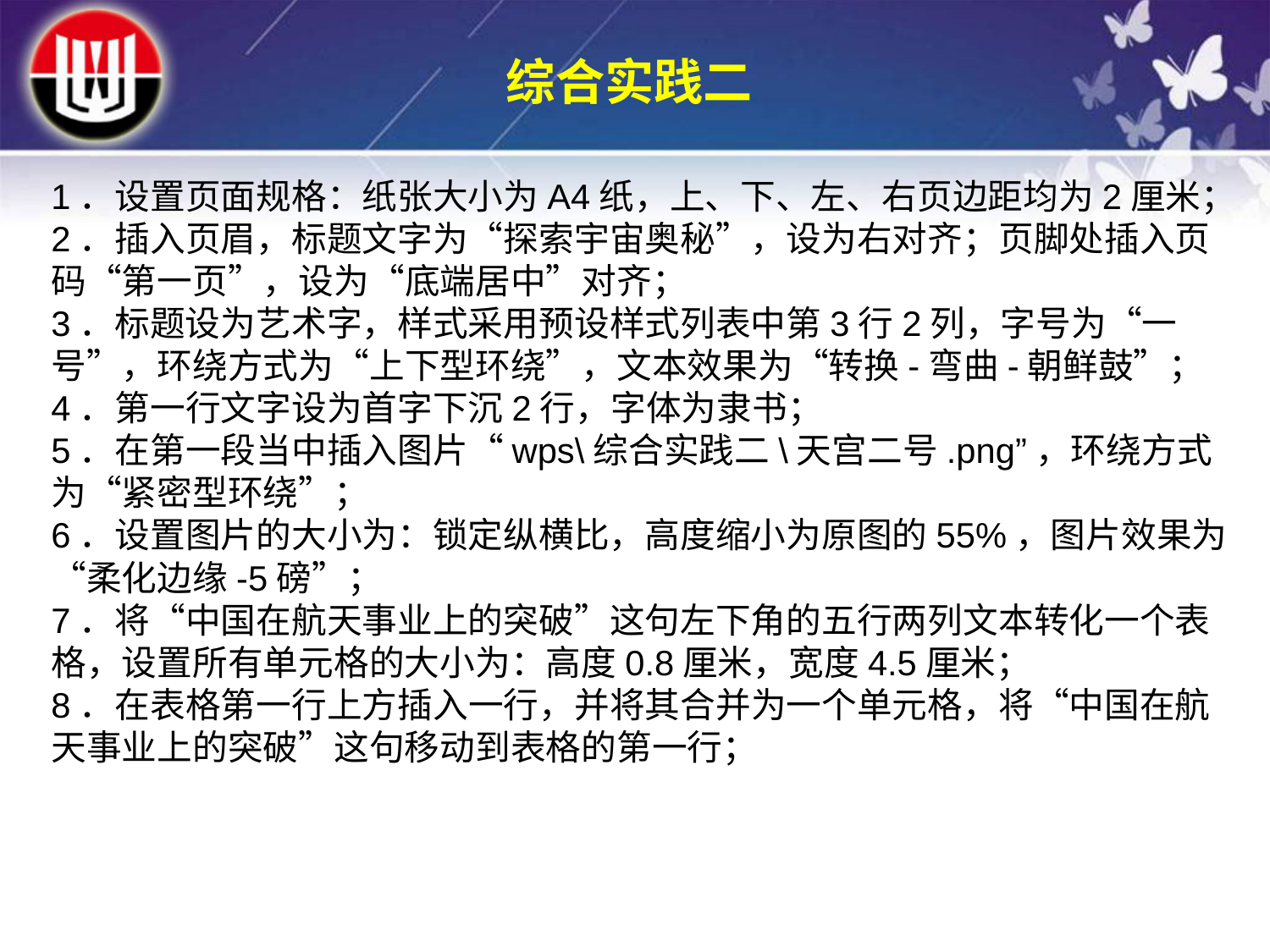

综合实践二
1．设置页面规格：纸张大小为A4纸，上、下、左、右页边距均为2厘米；2．插入页眉，标题文字为“探索宇宙奥秘”，设为右对齐；页脚处插入页码“第一页”，设为“底端居中”对齐；3．标题设为艺术字，样式采用预设样式列表中第3行2列，字号为“一号”，环绕方式为“上下型环绕”，文本效果为“转换-弯曲-朝鲜鼓”；4．第一行文字设为首字下沉2行，字体为隶书；5．在第一段当中插入图片“wps\综合实践二\天宫二号.png”，环绕方式为“紧密型环绕”；6．设置图片的大小为：锁定纵横比，高度缩小为原图的55%，图片效果为“柔化边缘-5磅”；7．将“中国在航天事业上的突破”这句左下角的五行两列文本转化一个表格，设置所有单元格的大小为：高度0.8厘米，宽度4.5厘米；8．在表格第一行上方插入一行，并将其合并为一个单元格，将“中国在航天事业上的突破”这句移动到表格的第一行；